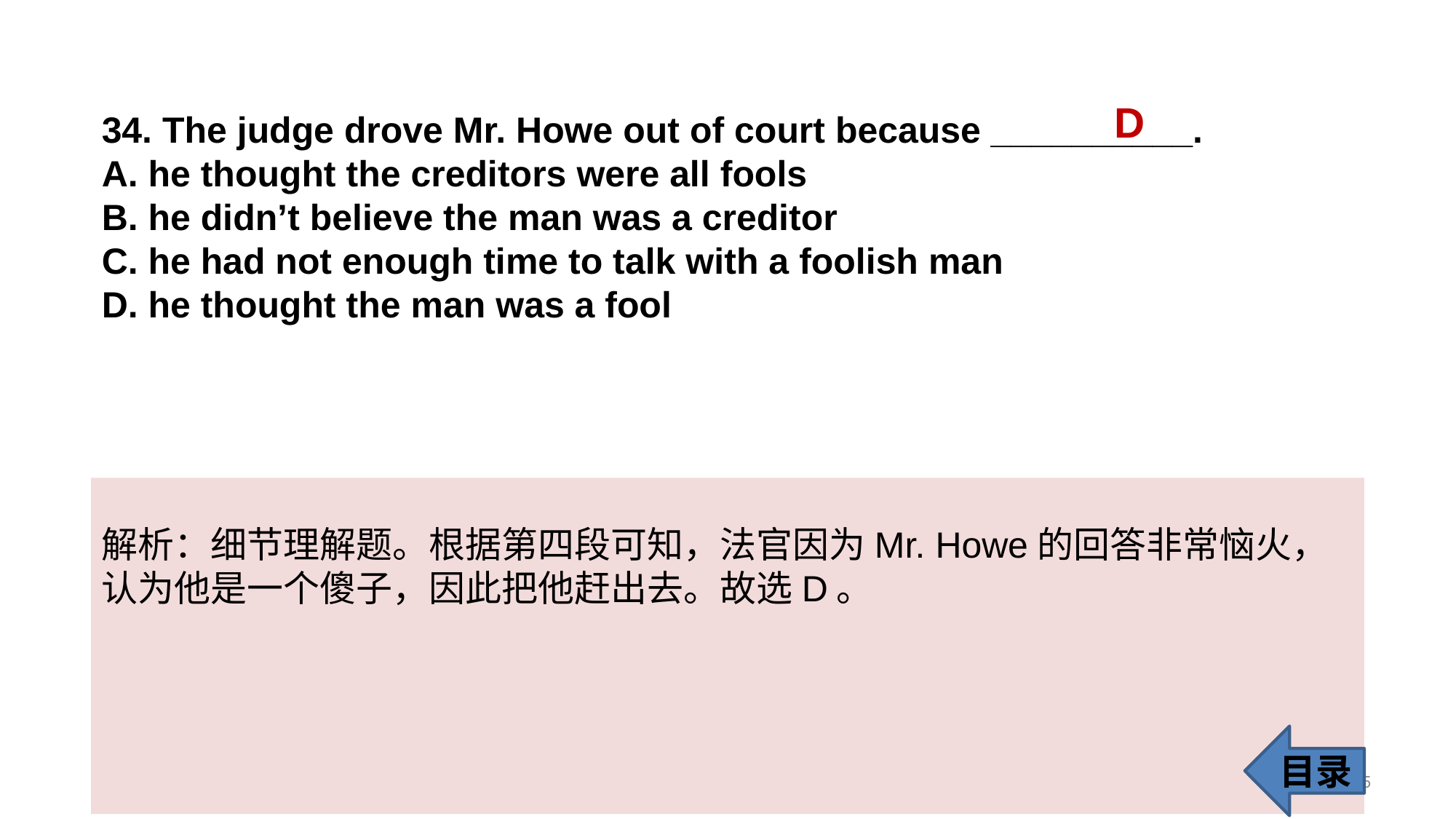

D
34. The judge drove Mr. Howe out of court because __________.
A. he thought the creditors were all fools
B. he didn’t believe the man was a creditor
C. he had not enough time to talk with a foolish man
D. he thought the man was a fool

解析：细节理解题。根据第四段可知，法官因为Mr. Howe的回答非常恼火，认为他是一个傻子，因此把他赶出去。故选D。
目录
35